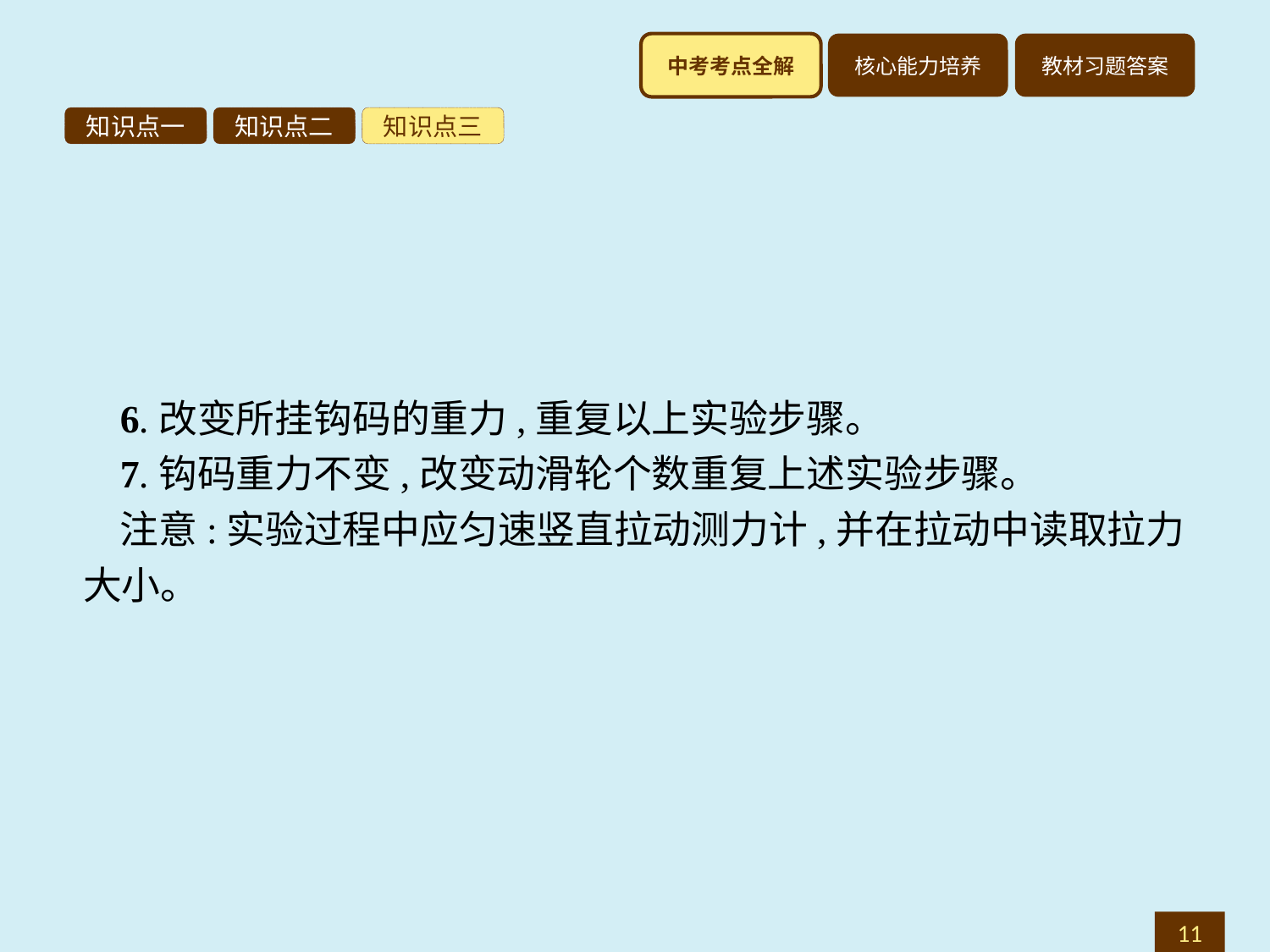

知识点一
知识点二
知识点三
6.改变所挂钩码的重力,重复以上实验步骤。
7.钩码重力不变,改变动滑轮个数重复上述实验步骤。
注意:实验过程中应匀速竖直拉动测力计,并在拉动中读取拉力大小。